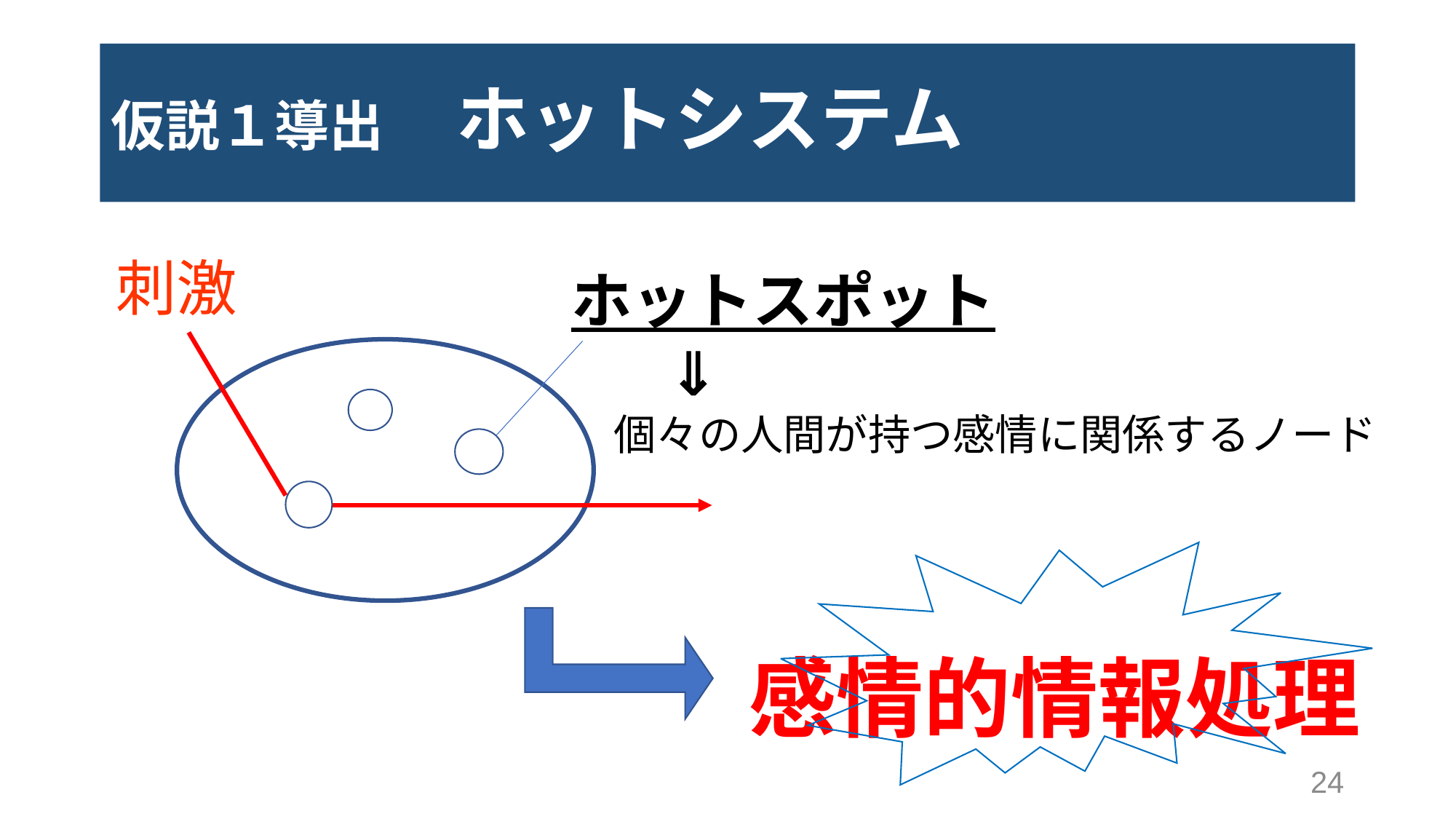

# 仮説１導出　ホットシステム
刺激
ホットスポット
　　⇓
　個々の人間が持つ感情に関係するノード

感情的情報処理

24